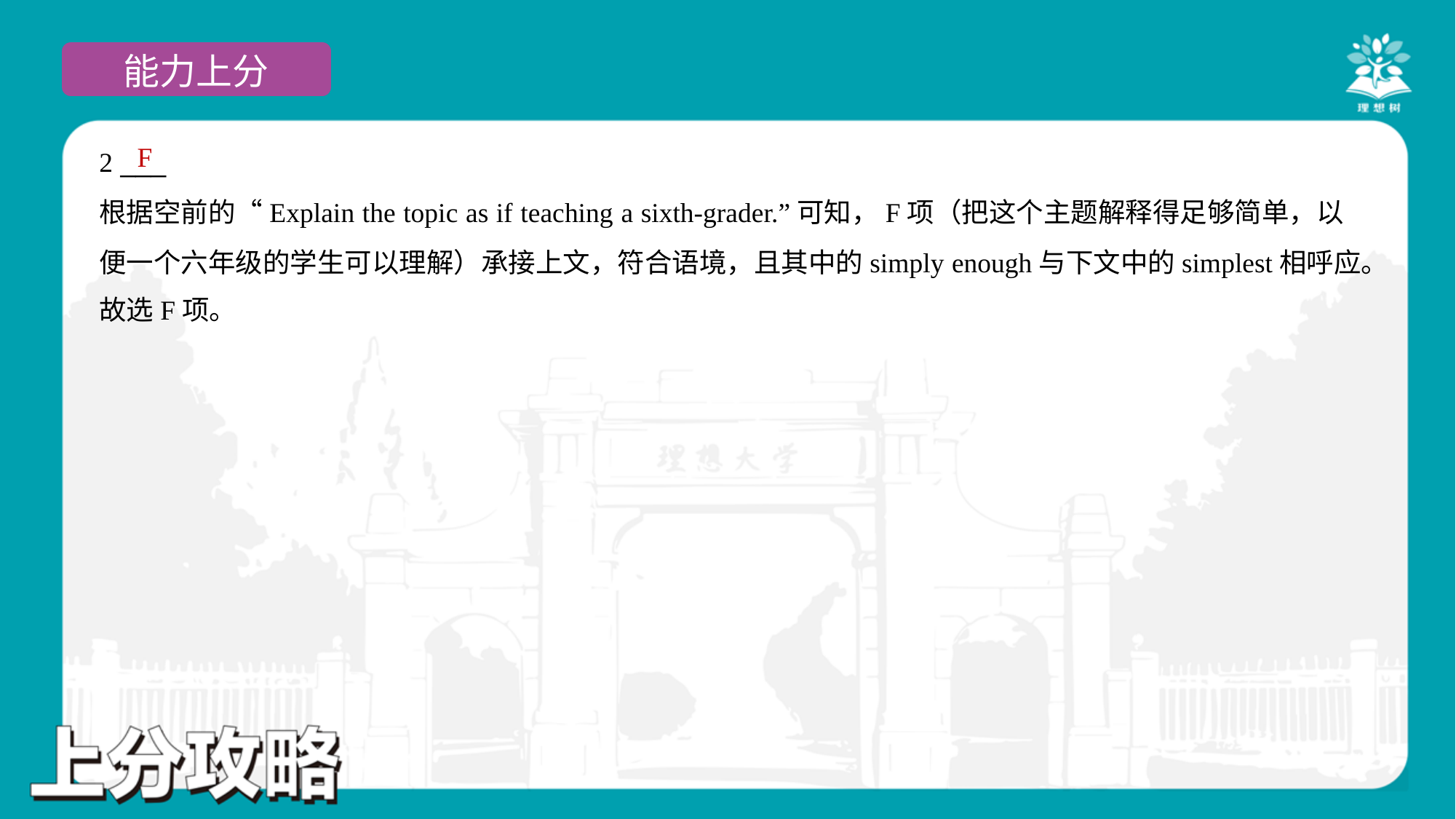

F
2 ___
根据空前的“Explain the topic as if teaching a sixth-grader.”可知，F项（把这个主题解释得足够简单，以
便一个六年级的学生可以理解）承接上文，符合语境，且其中的simply enough与下文中的simplest相呼应。
故选F项。